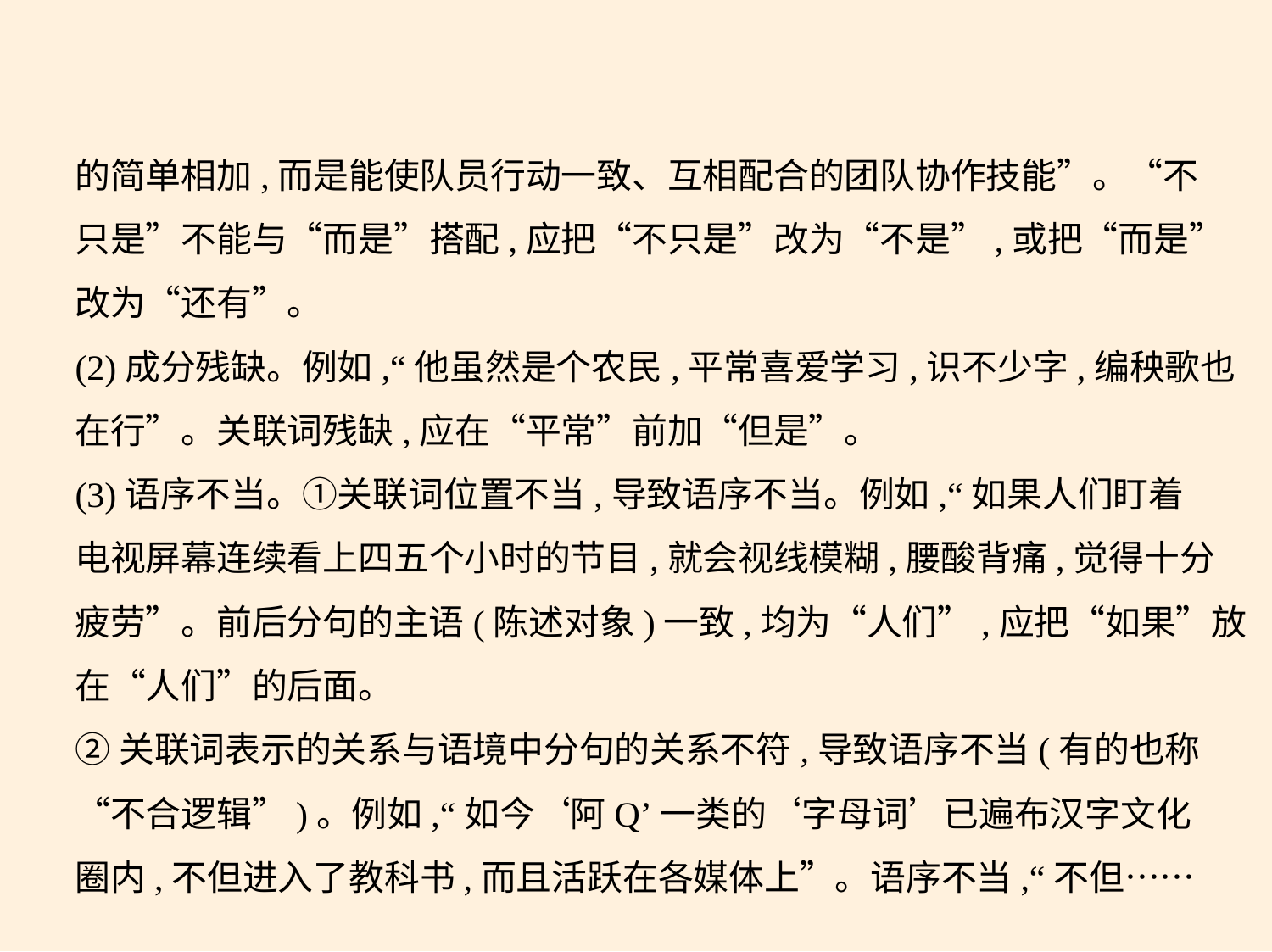

的简单相加,而是能使队员行动一致、互相配合的团队协作技能”。“不
只是”不能与“而是”搭配,应把“不只是”改为“不是”,或把“而是”
改为“还有”。
(2)成分残缺。例如,“他虽然是个农民,平常喜爱学习,识不少字,编秧歌也
在行”。关联词残缺,应在“平常”前加“但是”。
(3)语序不当。①关联词位置不当,导致语序不当。例如,“如果人们盯着
电视屏幕连续看上四五个小时的节目,就会视线模糊,腰酸背痛,觉得十分
疲劳”。前后分句的主语(陈述对象)一致,均为“人们”,应把“如果”放
在“人们”的后面。
②关联词表示的关系与语境中分句的关系不符,导致语序不当(有的也称
“不合逻辑”)。例如,“如今‘阿Q’一类的‘字母词’已遍布汉字文化
圈内,不但进入了教科书,而且活跃在各媒体上”。语序不当,“不但……